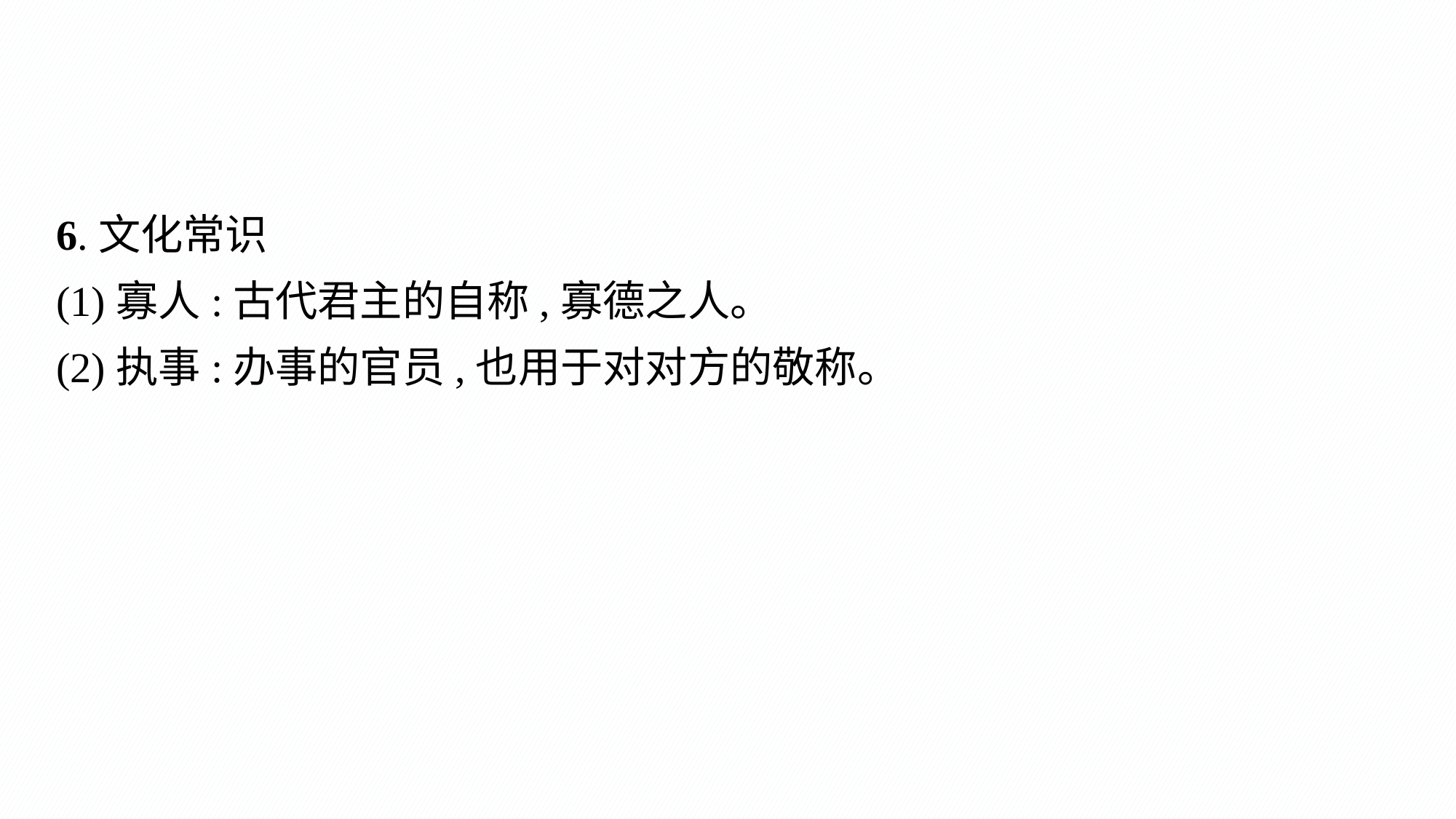

6.文化常识
(1)寡人:古代君主的自称,寡德之人。
(2)执事:办事的官员,也用于对对方的敬称。